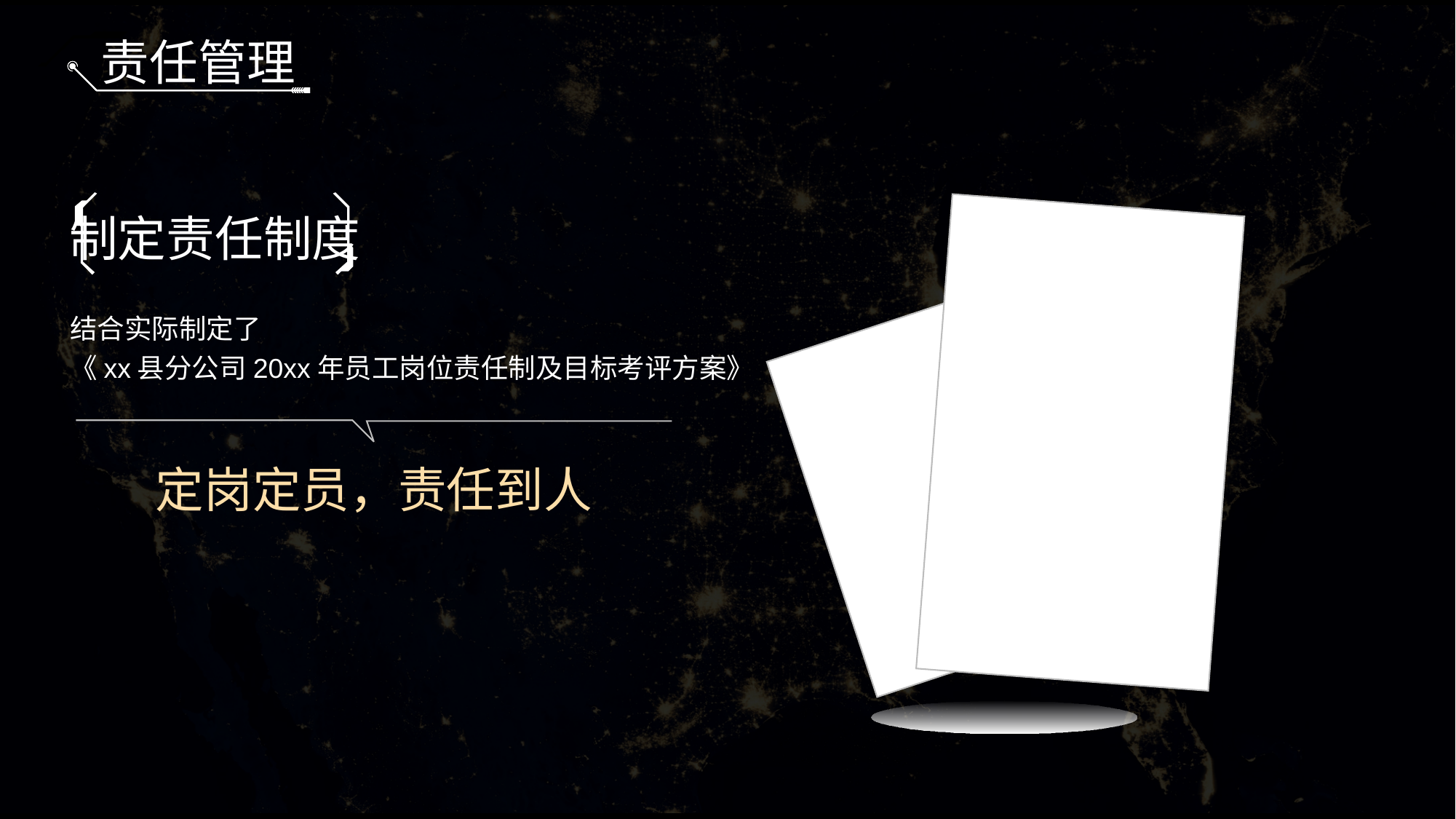

责任管理

制定责任制度

结合实际制定了
《xx县分公司20xx年员工岗位责任制及目标考评方案》

定岗定员，责任到人